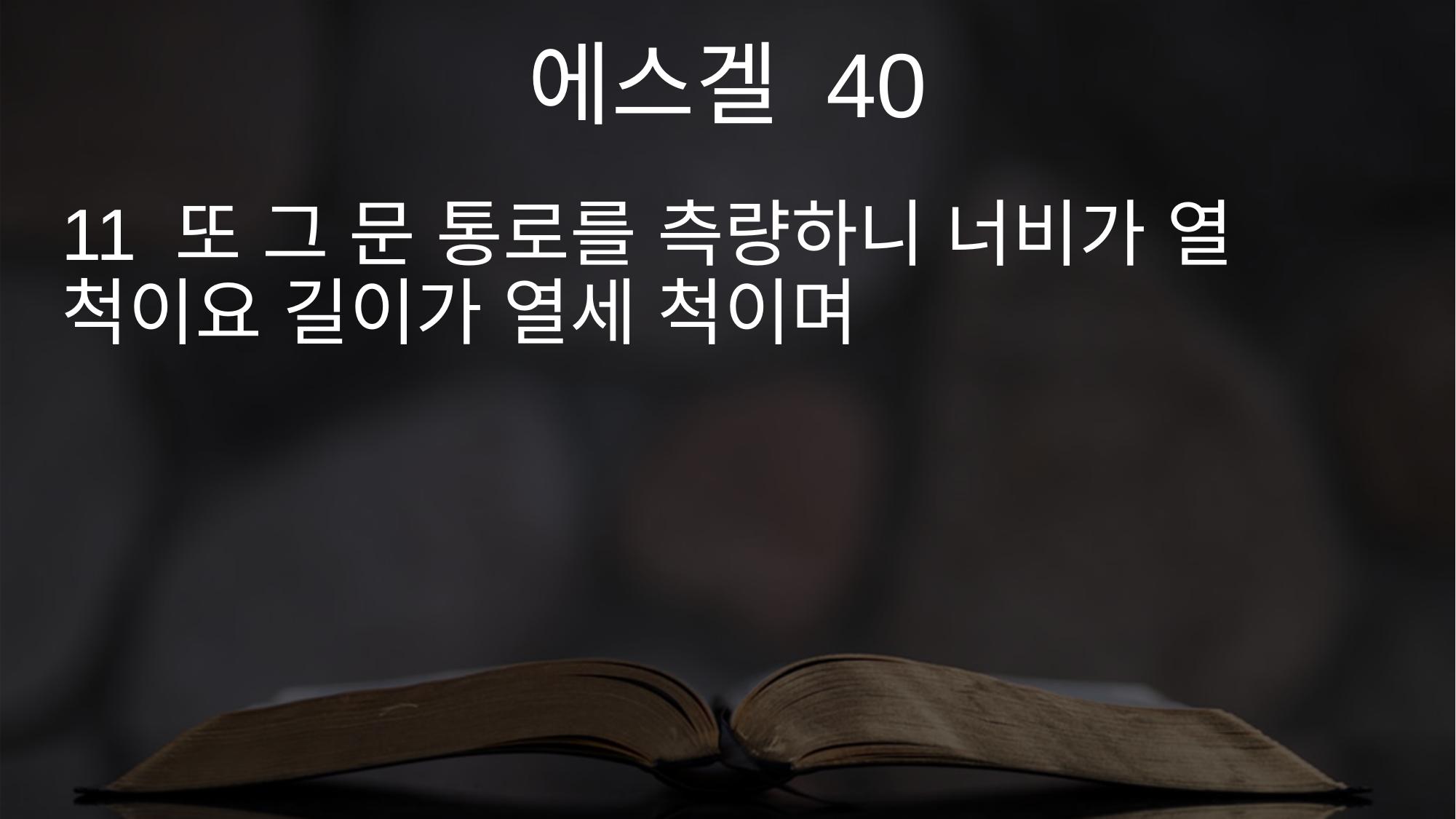

에스겔 40
11 또 그 문 통로를 측량하니 너비가 열 척이요 길이가 열세 척이며